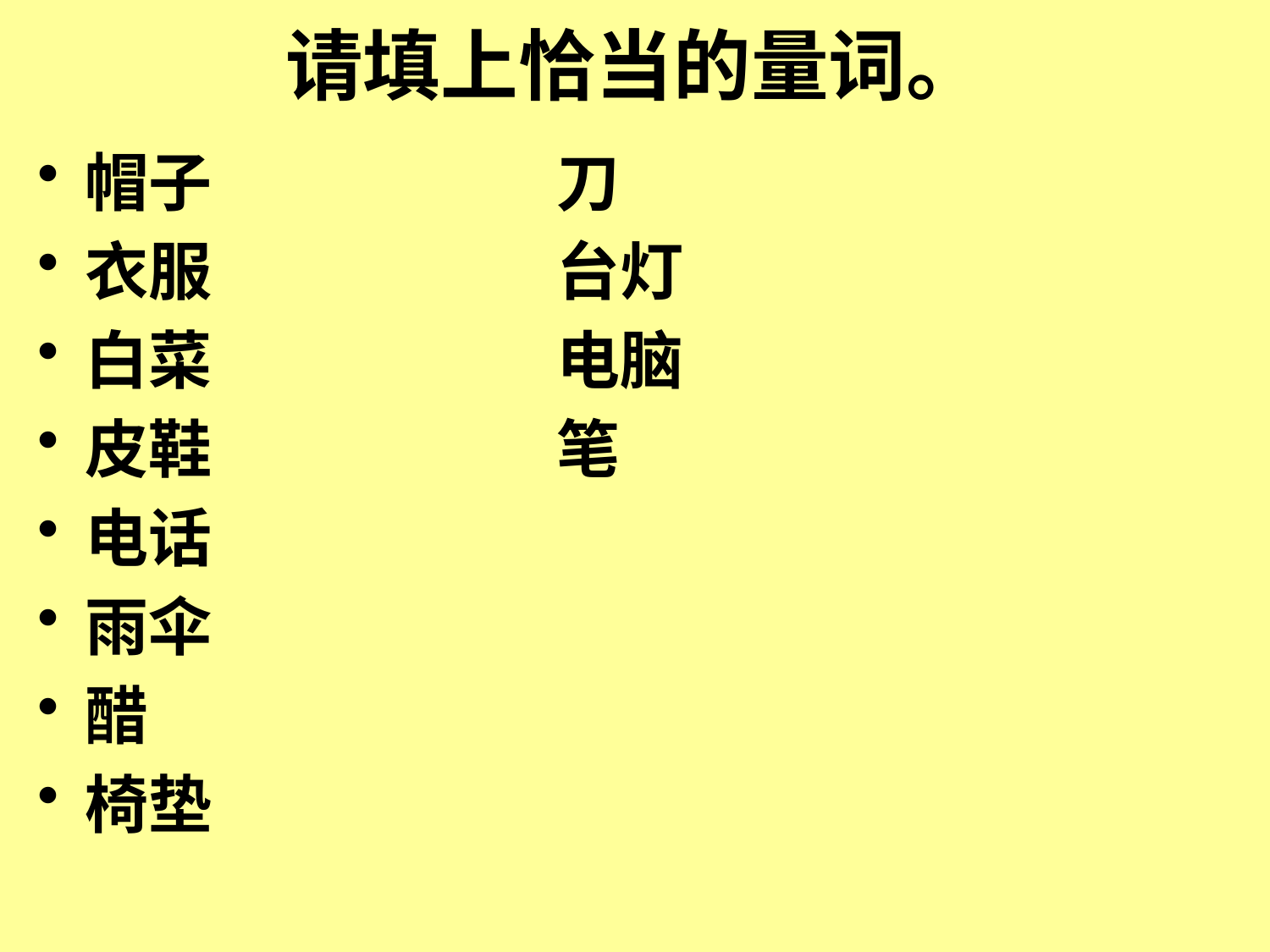

# 请填上恰当的量词。
帽子                        刀
衣服                        台灯
白菜                        电脑
皮鞋                        笔
电话
雨伞
醋
椅垫